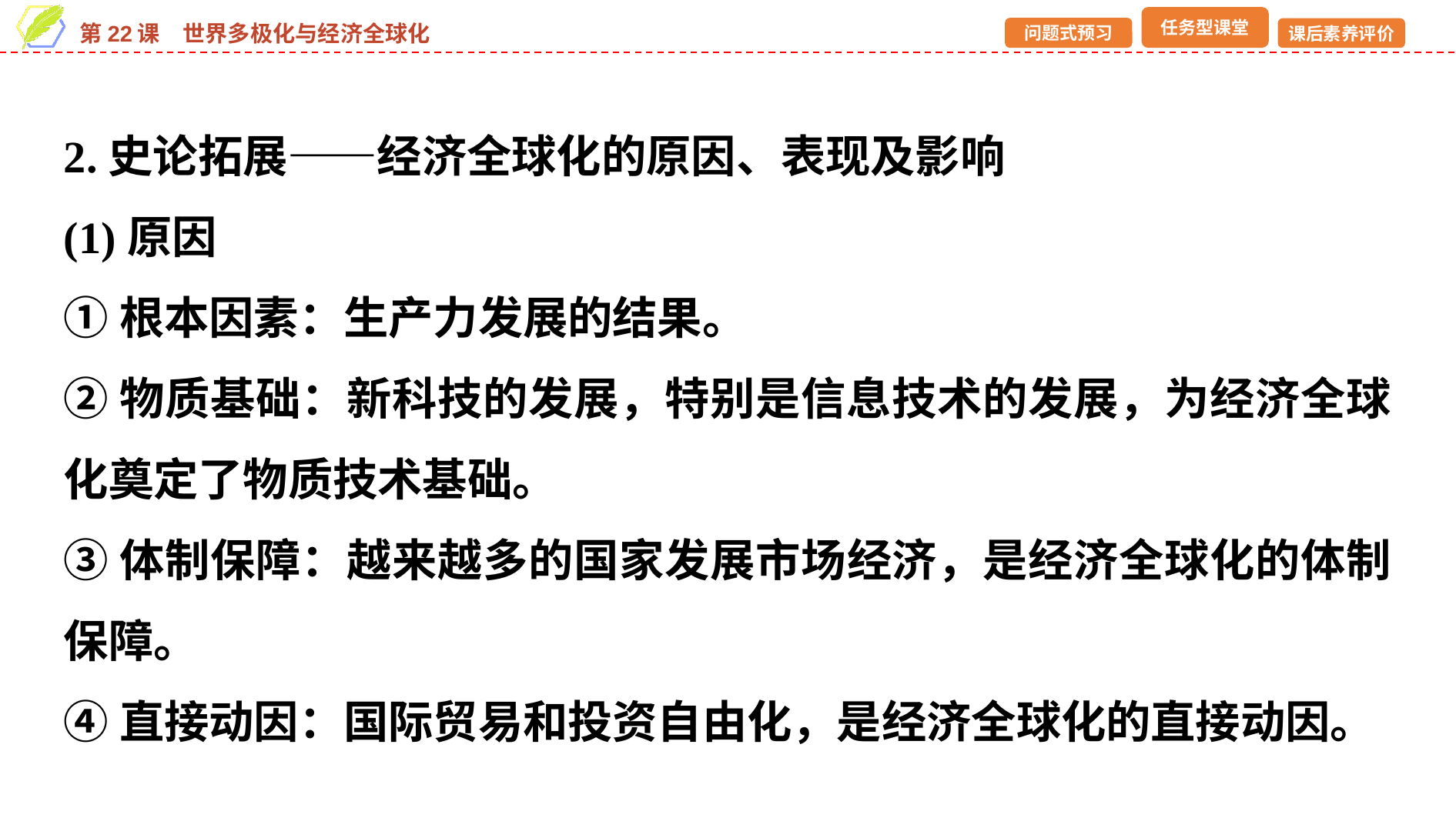

2.史论拓展——经济全球化的原因、表现及影响
(1)原因
①根本因素：生产力发展的结果。
②物质基础：新科技的发展，特别是信息技术的发展，为经济全球化奠定了物质技术基础。
③体制保障：越来越多的国家发展市场经济，是经济全球化的体制保障。
④直接动因：国际贸易和投资自由化，是经济全球化的直接动因。